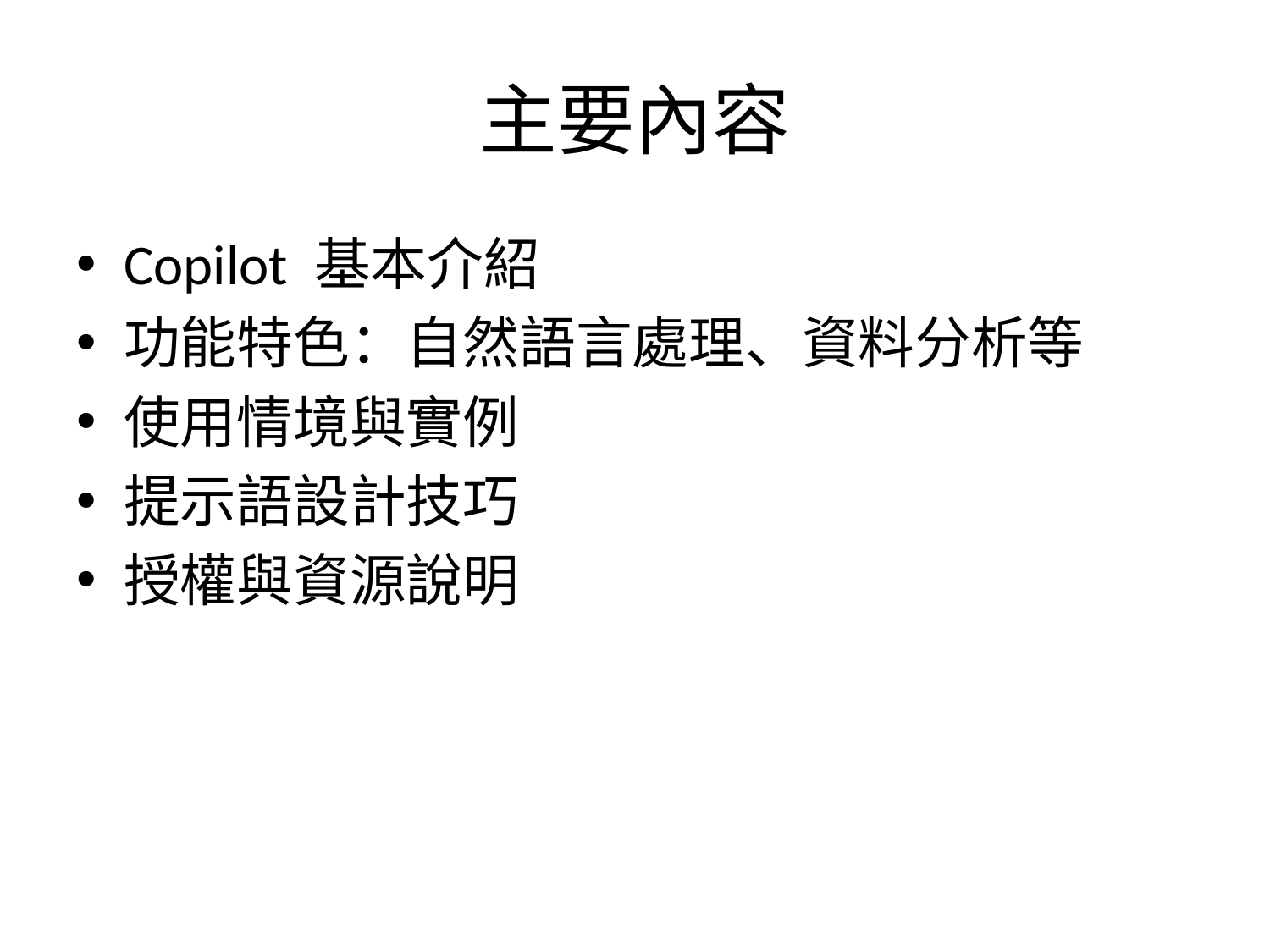

# 主要內容
Copilot 基本介紹
功能特色：自然語言處理、資料分析等
使用情境與實例
提示語設計技巧
授權與資源說明